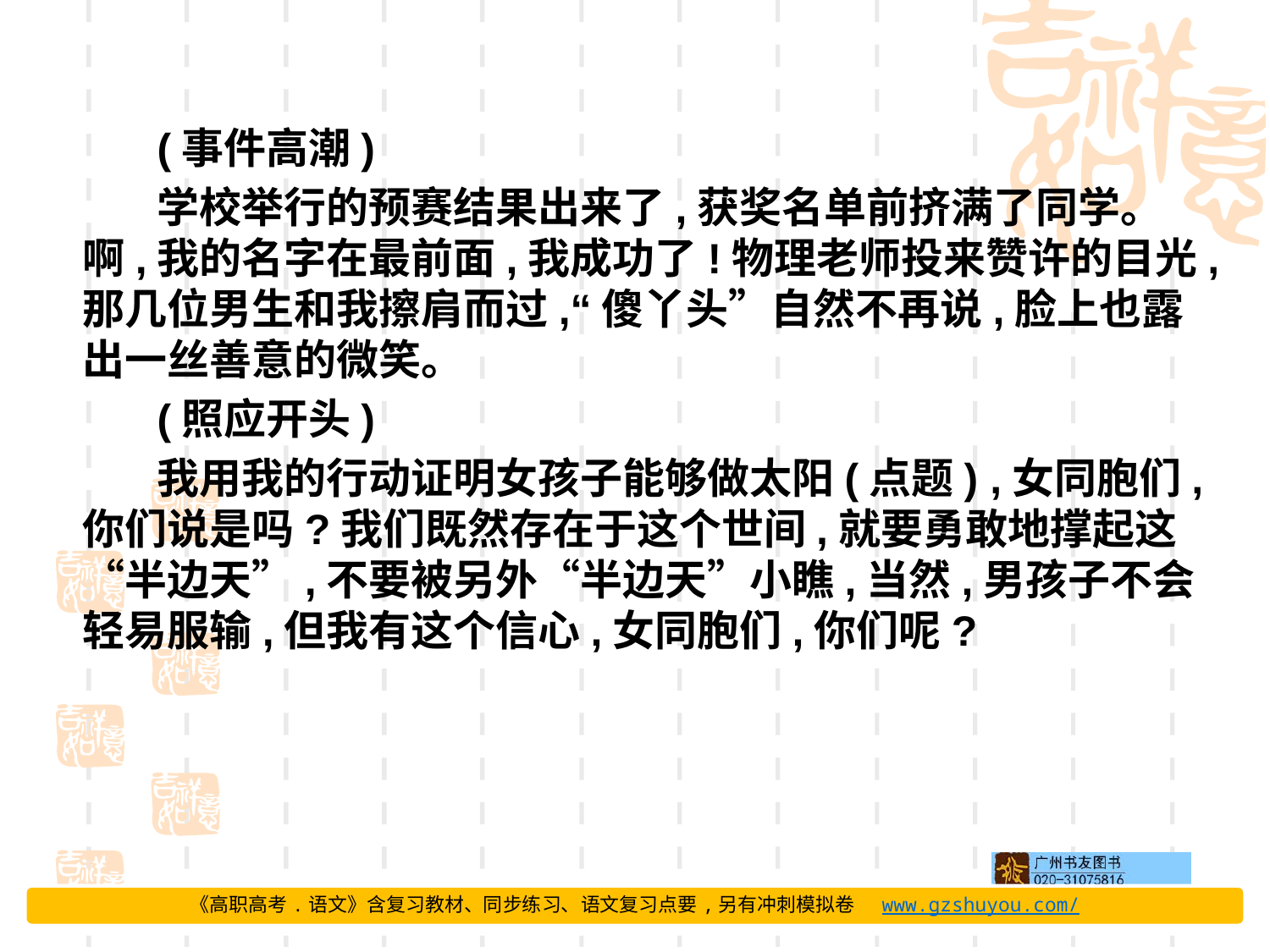

(事件高潮)
学校举行的预赛结果出来了,获奖名单前挤满了同学。啊,我的名字在最前面,我成功了!物理老师投来赞许的目光,那几位男生和我擦肩而过,“傻丫头”自然不再说,脸上也露出一丝善意的微笑。
(照应开头)
我用我的行动证明女孩子能够做太阳(点题) ,女同胞们,你们说是吗?我们既然存在于这个世间,就要勇敢地撑起这“半边天”,不要被另外“半边天”小瞧,当然,男孩子不会轻易服输,但我有这个信心,女同胞们,你们呢?